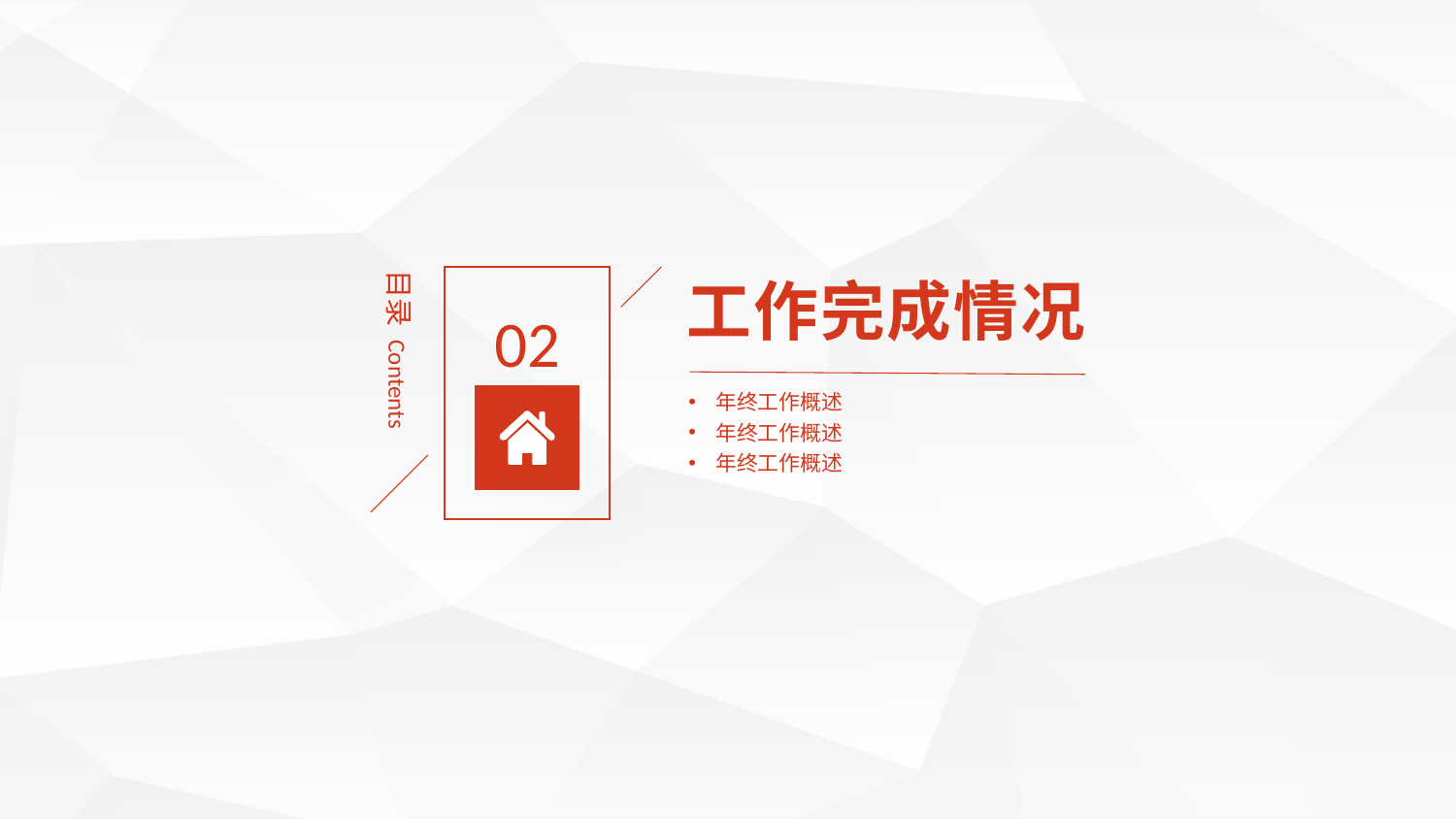

工作完成情况

02
目录 Contents
年终工作概述
年终工作概述
年终工作概述